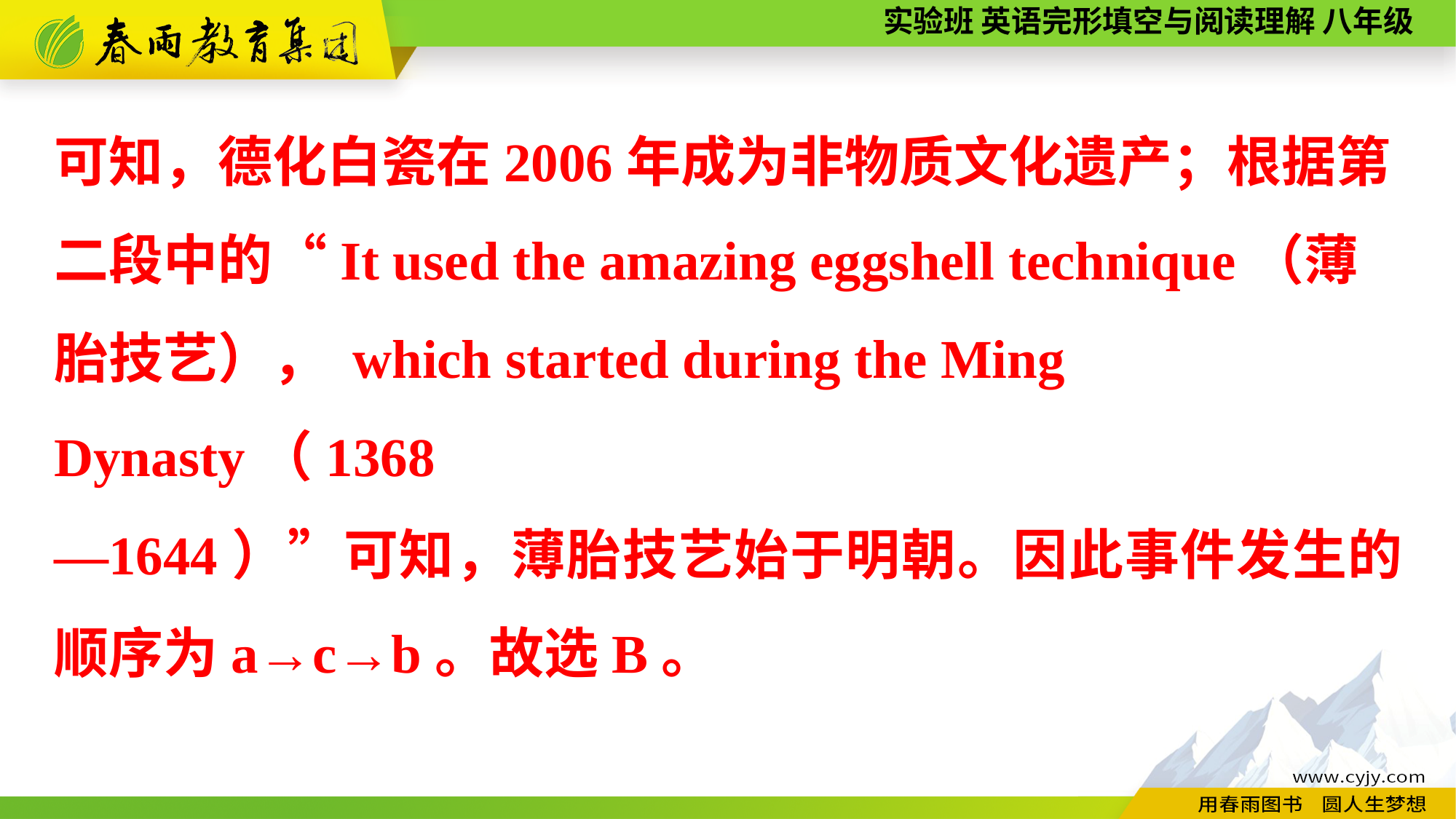

可知，德化白瓷在2006年成为非物质文化遗产；根据第二段中的“It used the amazing eggshell technique（薄胎技艺）， which started during the Ming Dynasty（1368
—1644）”可知，薄胎技艺始于明朝。因此事件发生的顺序为a→c→b。故选B。